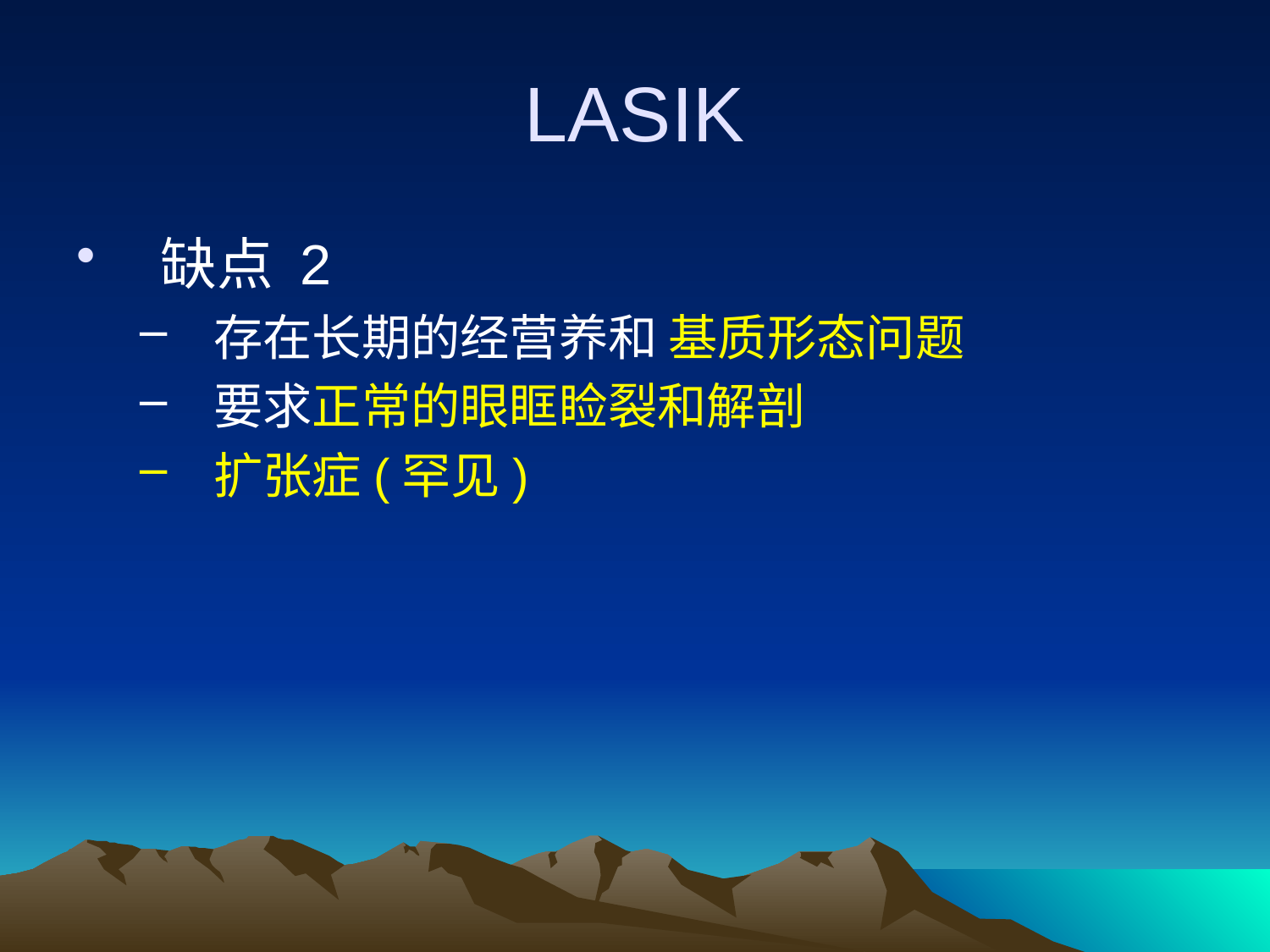

# LASIK
缺点 2
存在长期的经营养和 基质形态问题
要求正常的眼眶睑裂和解剖
扩张症(罕见)